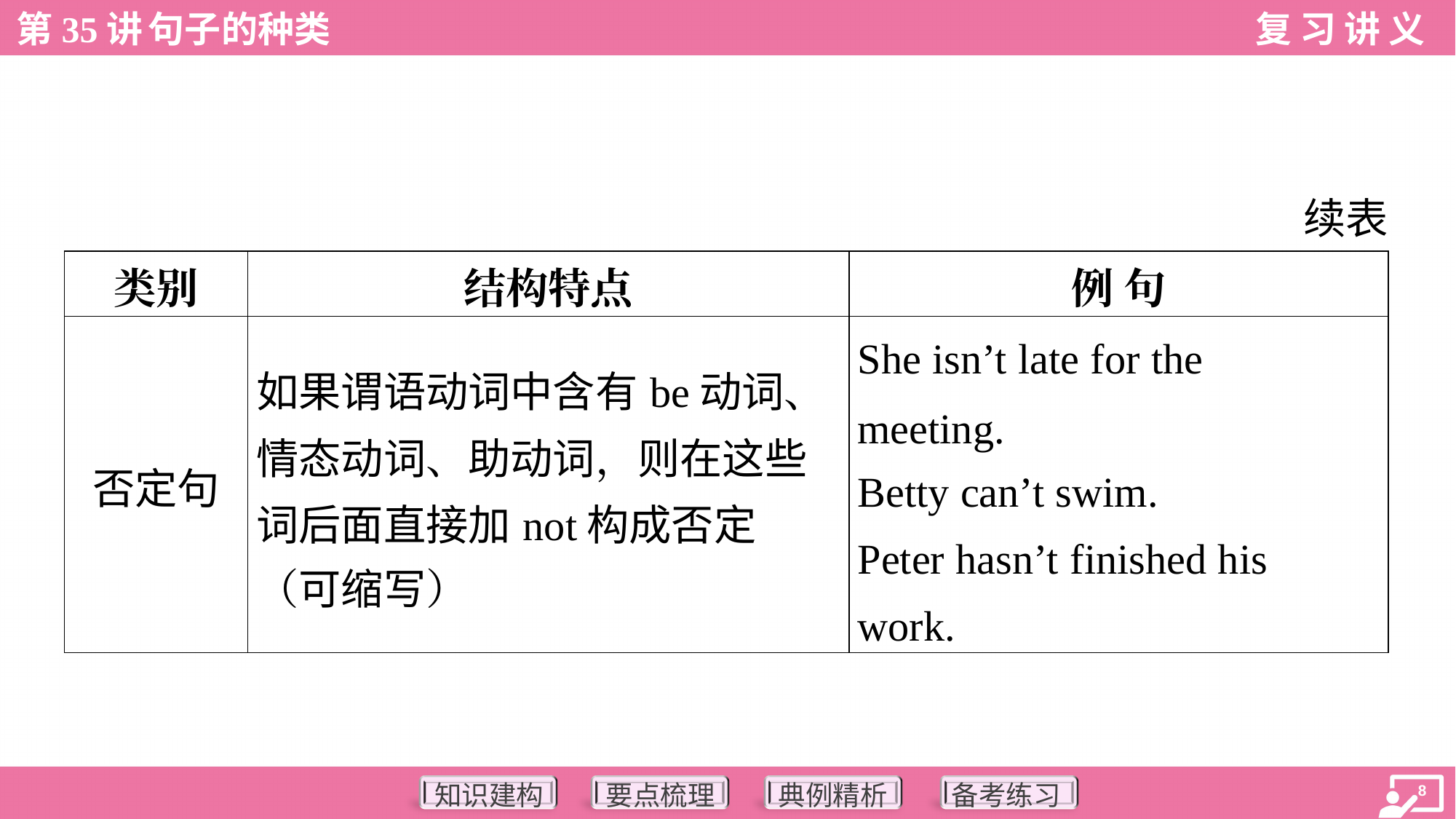

续表
| 类别 | 结构特点 | 例 句 |
| --- | --- | --- |
| 否定句 | 如果谓语动词中含有be动词、 情态动词、助动词，则在这些 词后面直接加not构成否定 （可缩写） | She isn’t late for the meeting. Betty can’t swim. Peter hasn’t finished his work. |